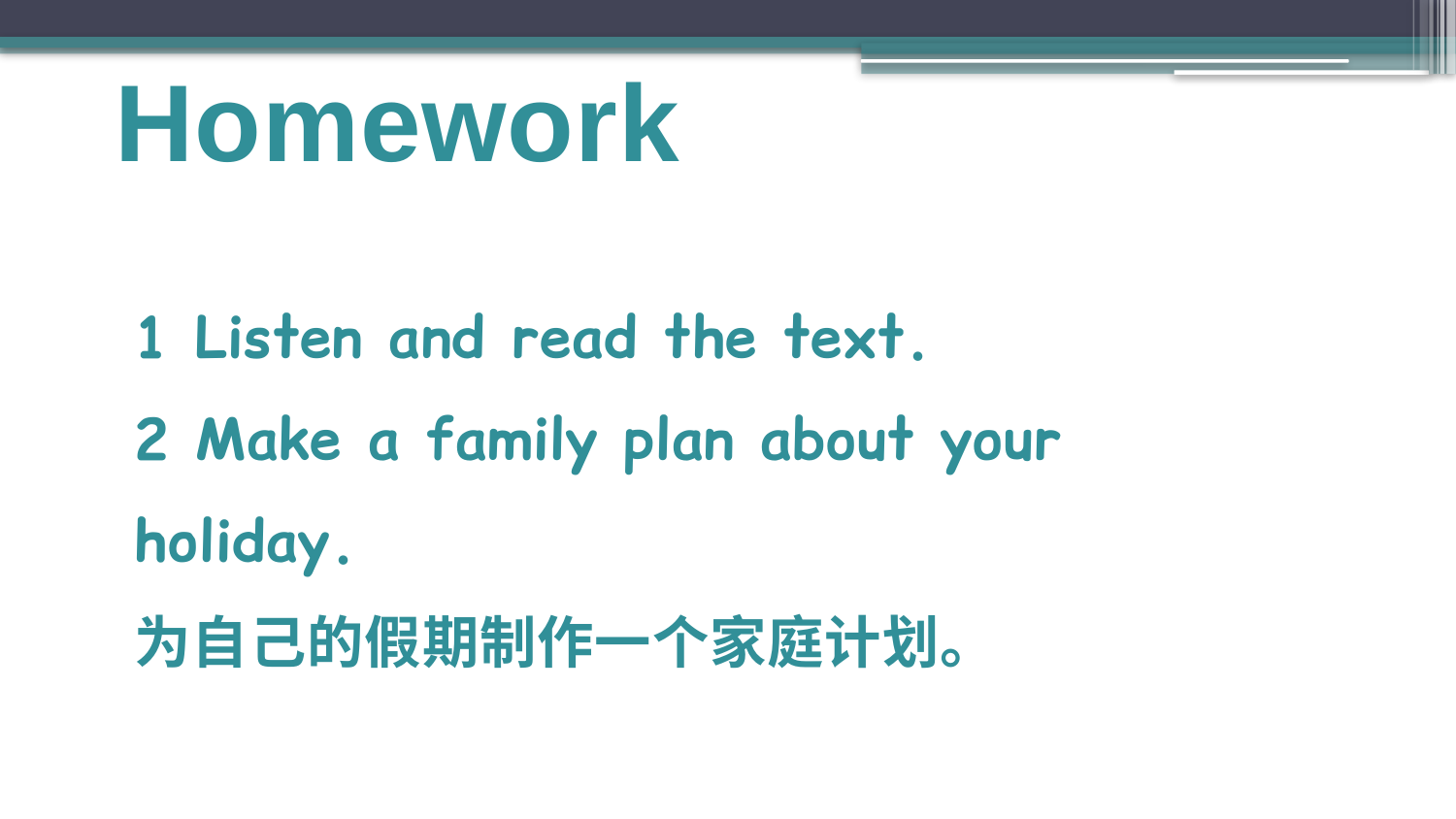

Homework
1 Listen and read the text.
2 Make a family plan about your holiday.
为自己的假期制作一个家庭计划。